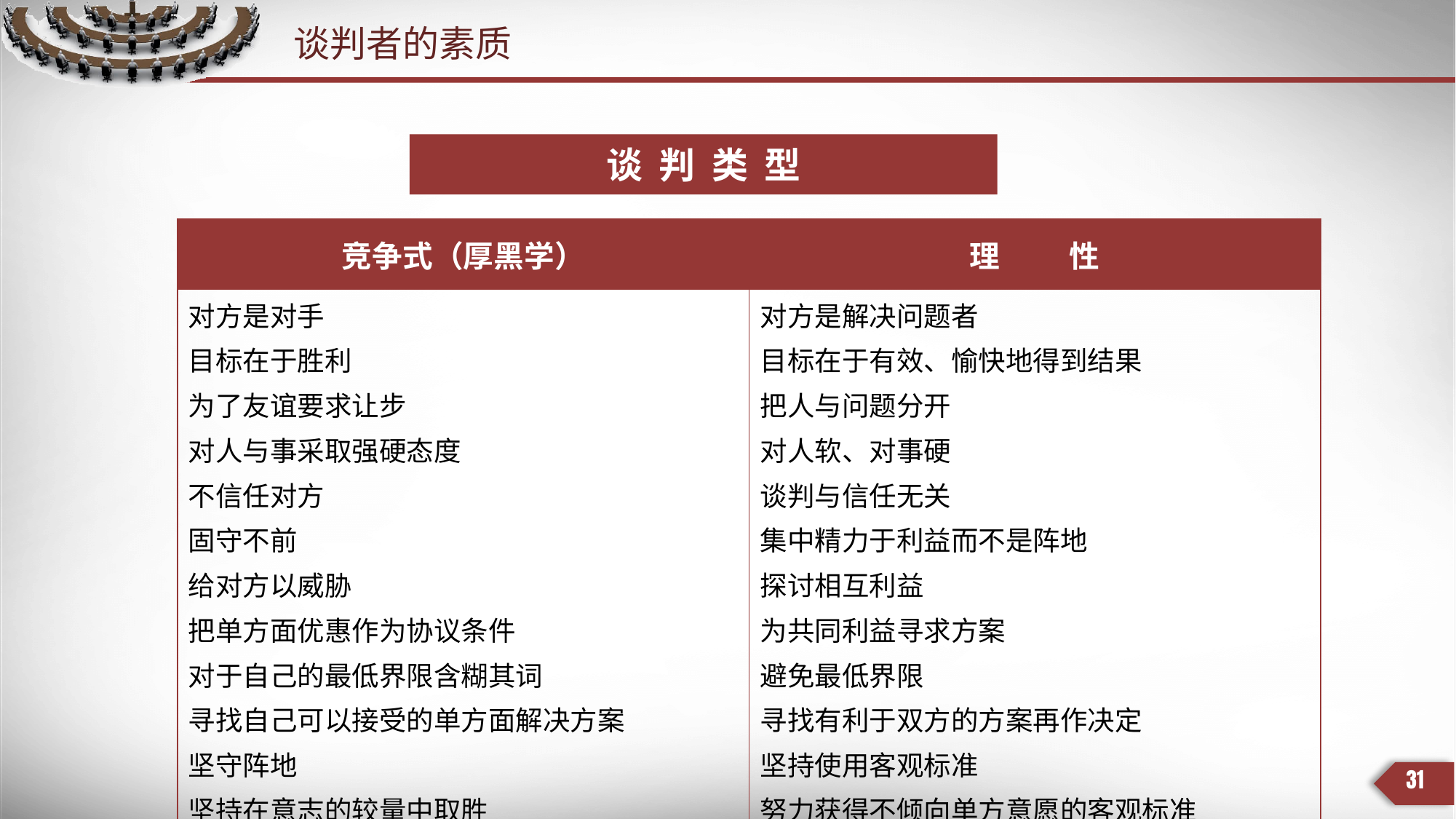

谈判者的素质
谈  判  类  型
| 竞争式（厚黑学） | 理 性 |
| --- | --- |
| 对方是对手 目标在于胜利 为了友谊要求让步 对人与事采取强硬态度 不信任对方 固守不前 给对方以威胁 把单方面优惠作为协议条件 对于自己的最低界限含糊其词 寻找自己可以接受的单方面解决方案 坚守阵地 坚持在意志的较量中取胜 给对方施加压力 | 对方是解决问题者 目标在于有效、愉快地得到结果 把人与问题分开 对人软、对事硬 谈判与信任无关 集中精力于利益而不是阵地 探讨相互利益 为共同利益寻求方案 避免最低界限 寻找有利于双方的方案再作决定 坚持使用客观标准 努力获得不倾向单方意愿的客观标准 向道理低头而不是向压力低头 |
31